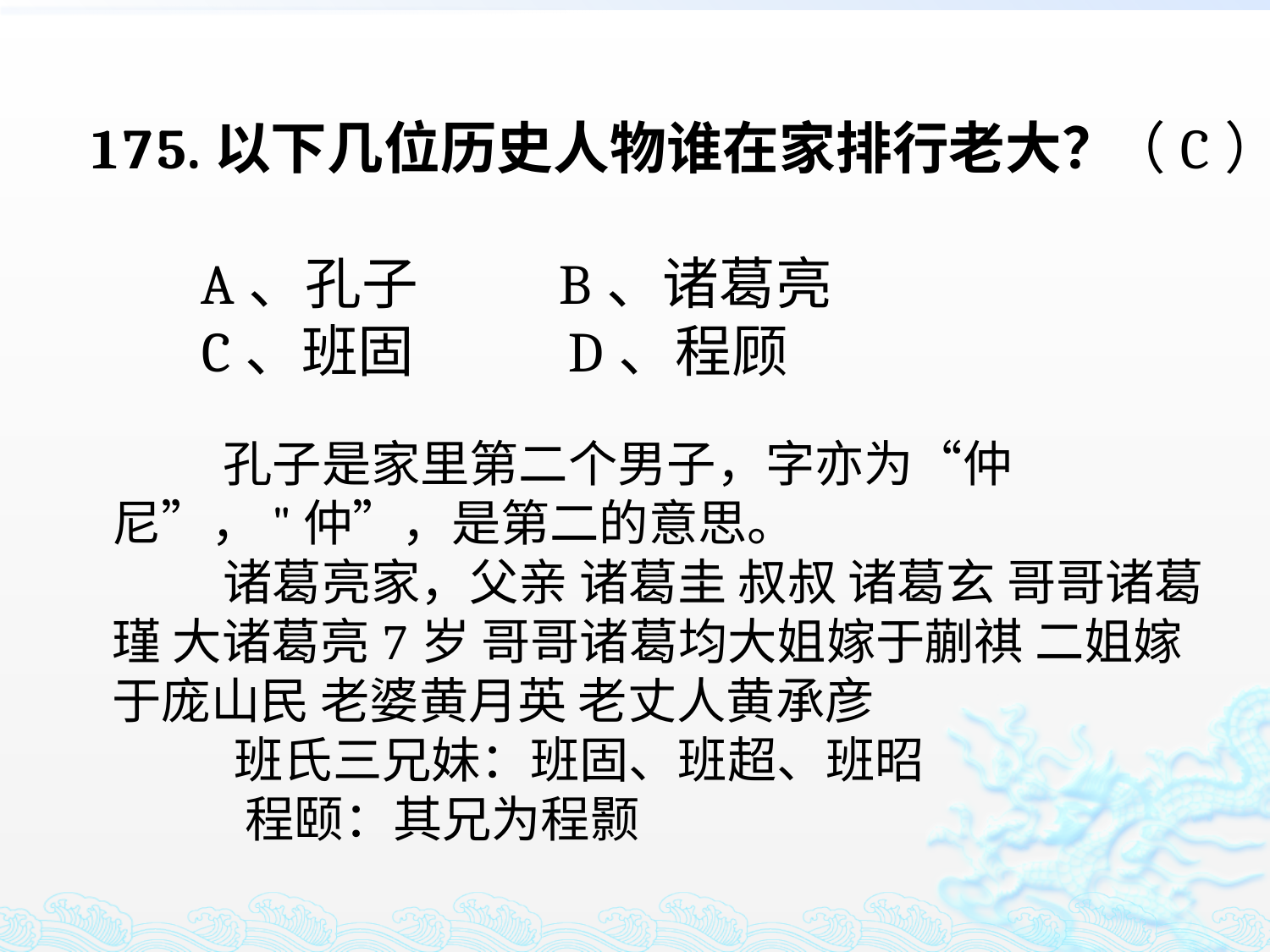

175.以下几位历史人物谁在家排行老大？

         A、孔子          B、诸葛亮
         C、班固           D、程顾
（C）
         孔子是家里第二个男子，字亦为“仲尼”，"仲”，是第二的意思。
         诸葛亮家，父亲 诸葛圭 叔叔 诸葛玄 哥哥诸葛瑾 大诸葛亮7岁 哥哥诸葛均大姐嫁于蒯祺 二姐嫁于庞山民 老婆黄月英 老丈人黄承彦
          班氏三兄妹：班固、班超、班昭
           程颐：其兄为程颢